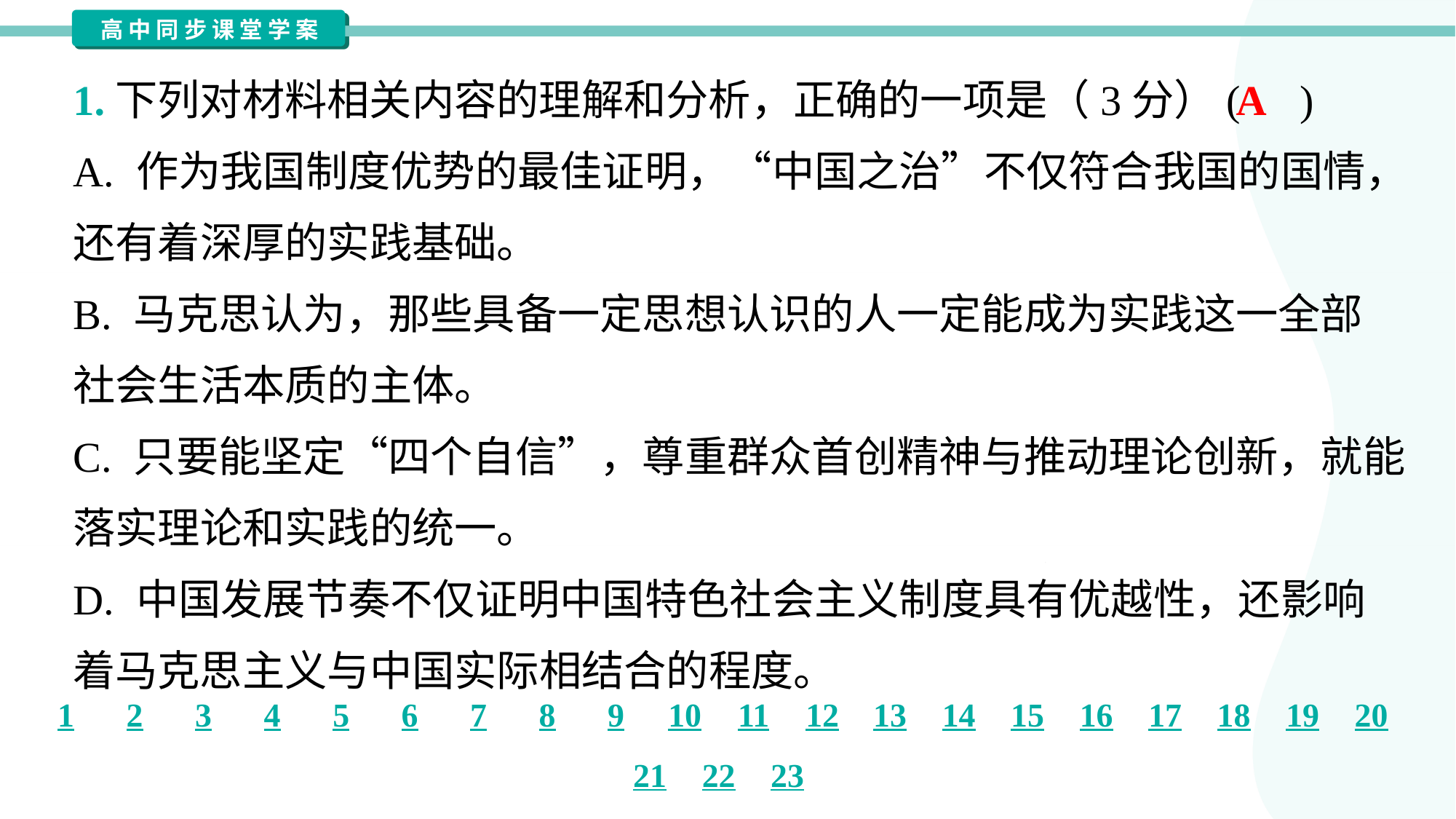

1.下列对材料相关内容的理解和分析，正确的一项是（3分）(     )
A
A. 作为我国制度优势的最佳证明，“中国之治”不仅符合我国的国情，
还有着深厚的实践基础。
B. 马克思认为，那些具备一定思想认识的人一定能成为实践这一全部
社会生活本质的主体。
C. 只要能坚定“四个自信”，尊重群众首创精神与推动理论创新，就能
落实理论和实践的统一。
D. 中国发展节奏不仅证明中国特色社会主义制度具有优越性，还影响
着马克思主义与中国实际相结合的程度。